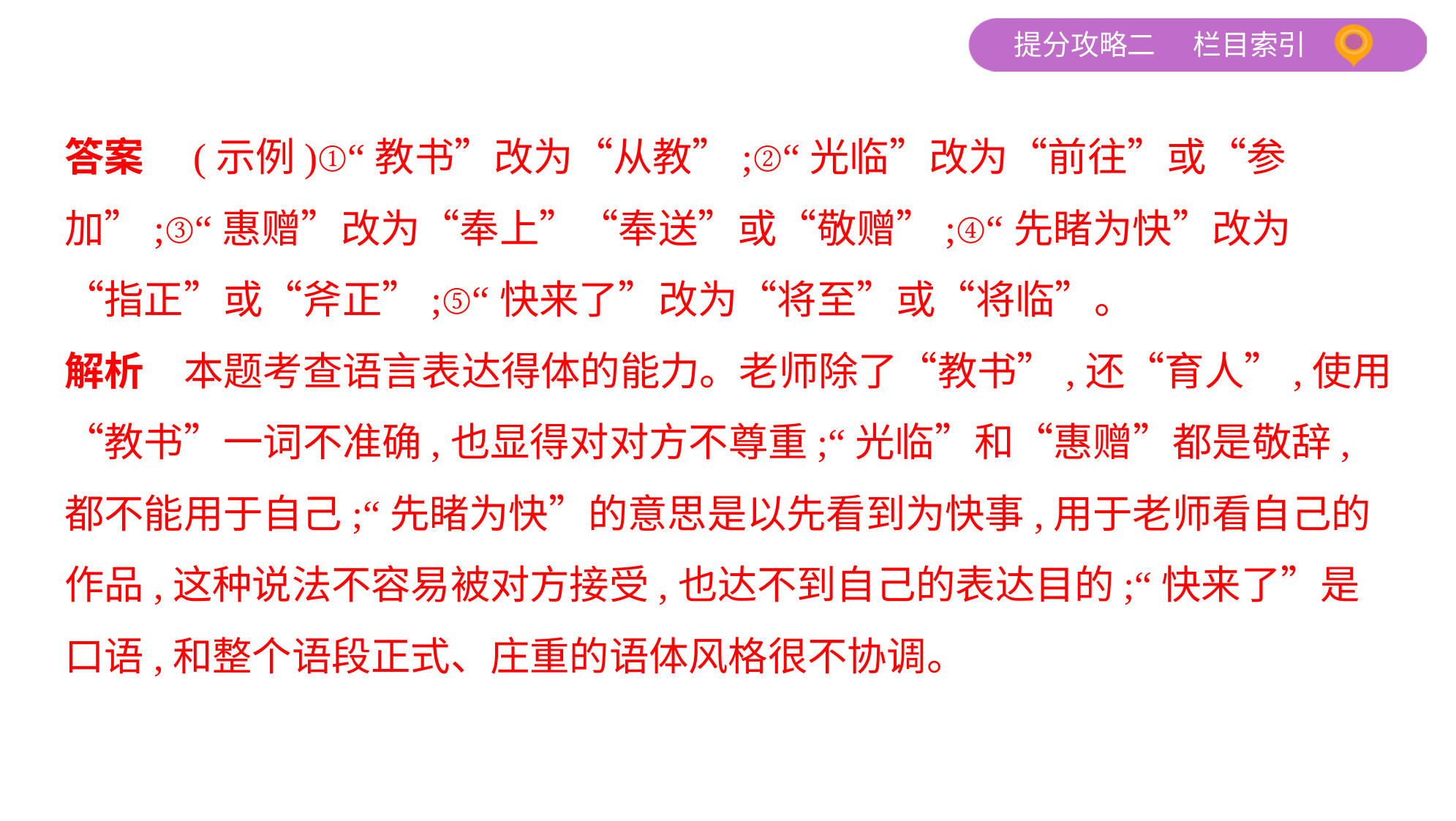

答案　(示例)①“教书”改为“从教”;②“光临”改为“前往”或“参
加”;③“惠赠”改为“奉上”“奉送”或“敬赠”;④“先睹为快”改为
“指正”或“斧正”;⑤“快来了”改为“将至”或“将临”。
解析　本题考查语言表达得体的能力。老师除了“教书”,还“育人”,使用
“教书”一词不准确,也显得对对方不尊重;“光临”和“惠赠”都是敬辞,
都不能用于自己;“先睹为快”的意思是以先看到为快事,用于老师看自己的
作品,这种说法不容易被对方接受,也达不到自己的表达目的;“快来了”是
口语,和整个语段正式、庄重的语体风格很不协调。